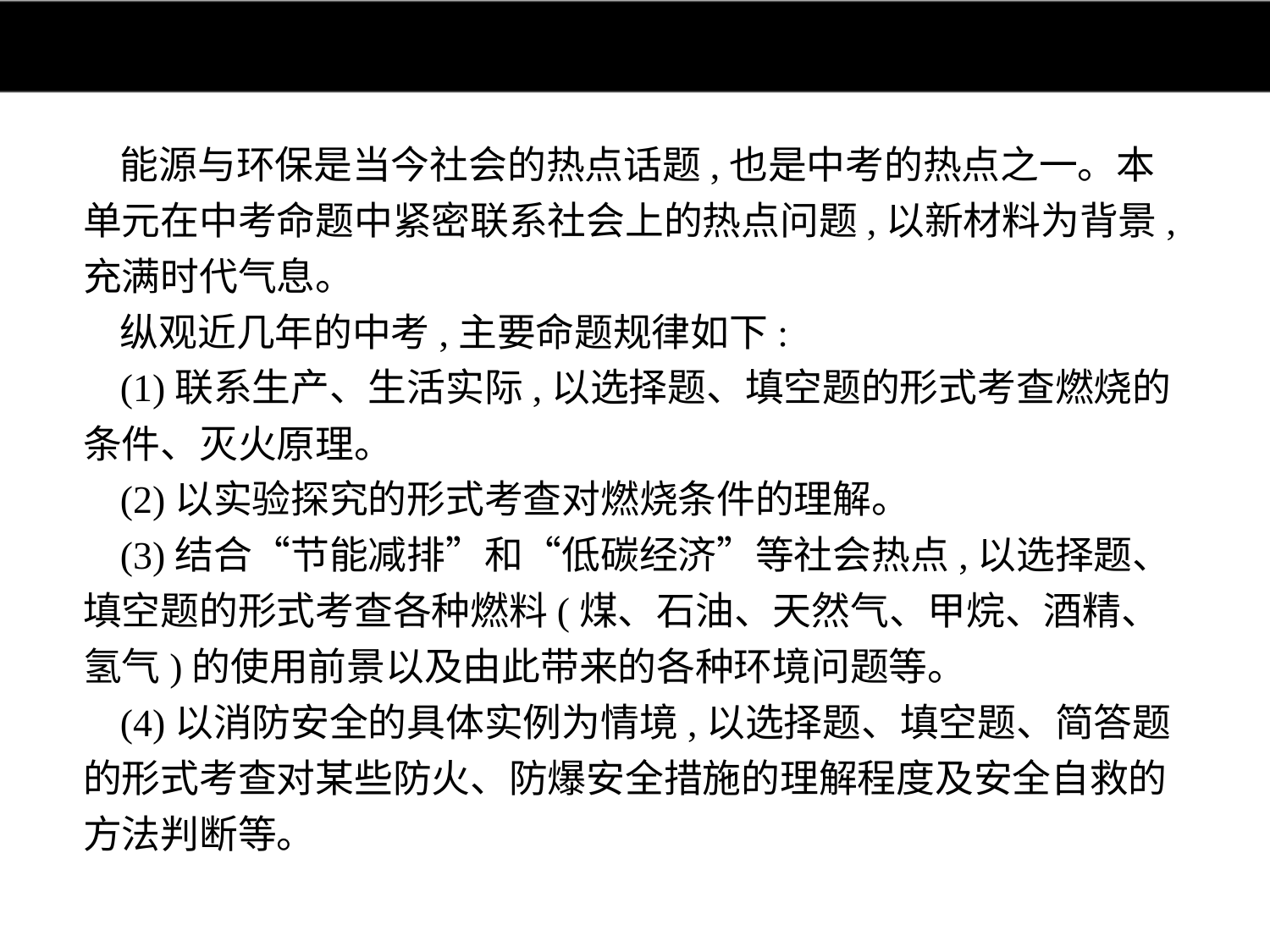

能源与环保是当今社会的热点话题,也是中考的热点之一。本单元在中考命题中紧密联系社会上的热点问题,以新材料为背景,充满时代气息。
纵观近几年的中考,主要命题规律如下:
(1)联系生产、生活实际,以选择题、填空题的形式考查燃烧的条件、灭火原理。
(2)以实验探究的形式考查对燃烧条件的理解。
(3)结合“节能减排”和“低碳经济”等社会热点,以选择题、填空题的形式考查各种燃料(煤、石油、天然气、甲烷、酒精、氢气)的使用前景以及由此带来的各种环境问题等。
(4)以消防安全的具体实例为情境,以选择题、填空题、简答题的形式考查对某些防火、防爆安全措施的理解程度及安全自救的方法判断等。